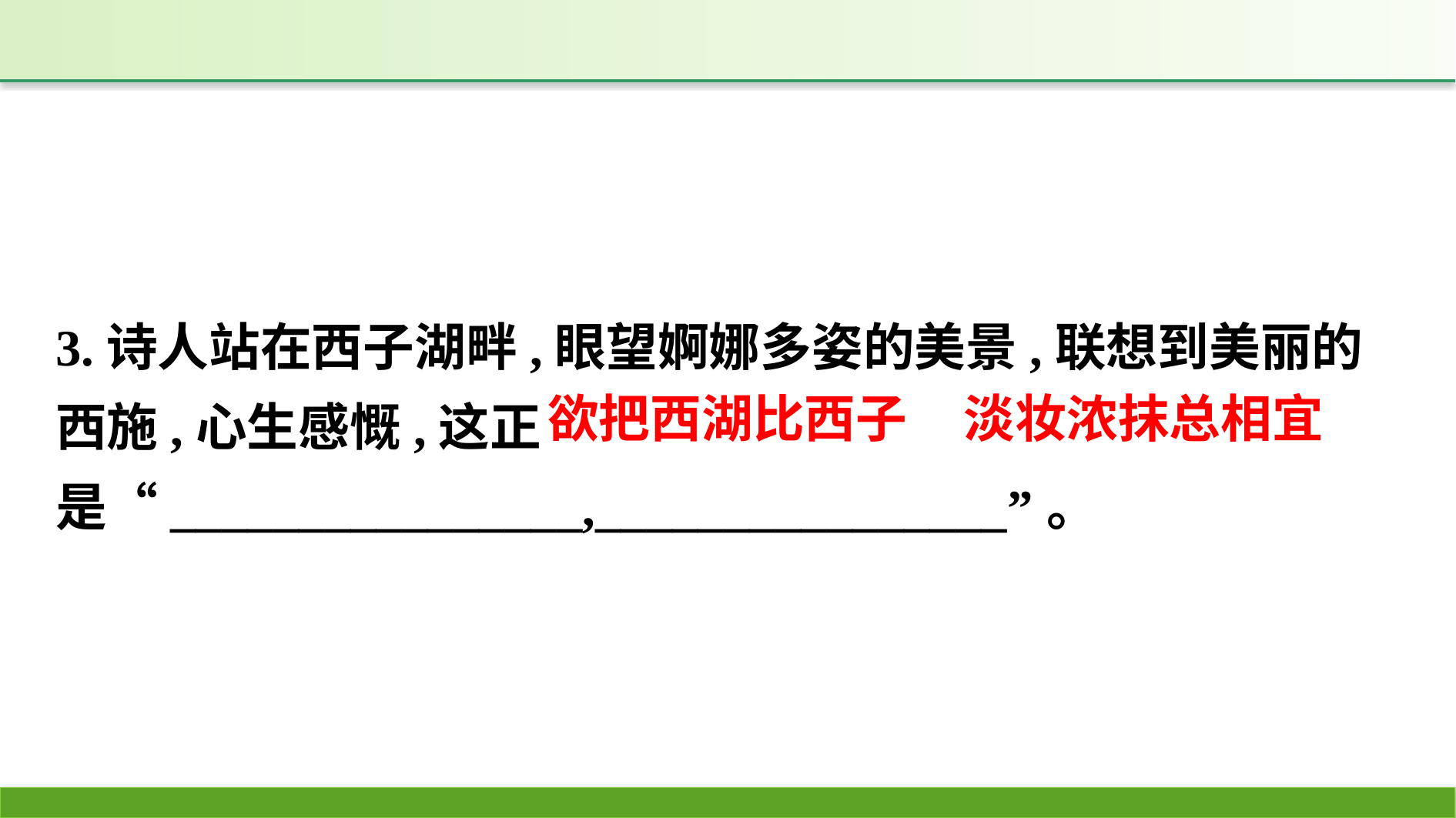

3.诗人站在西子湖畔,眼望婀娜多姿的美景,联想到美丽的西施,心生感慨,这正是“________________,________________”。
淡妆浓抹总相宜
欲把西湖比西子